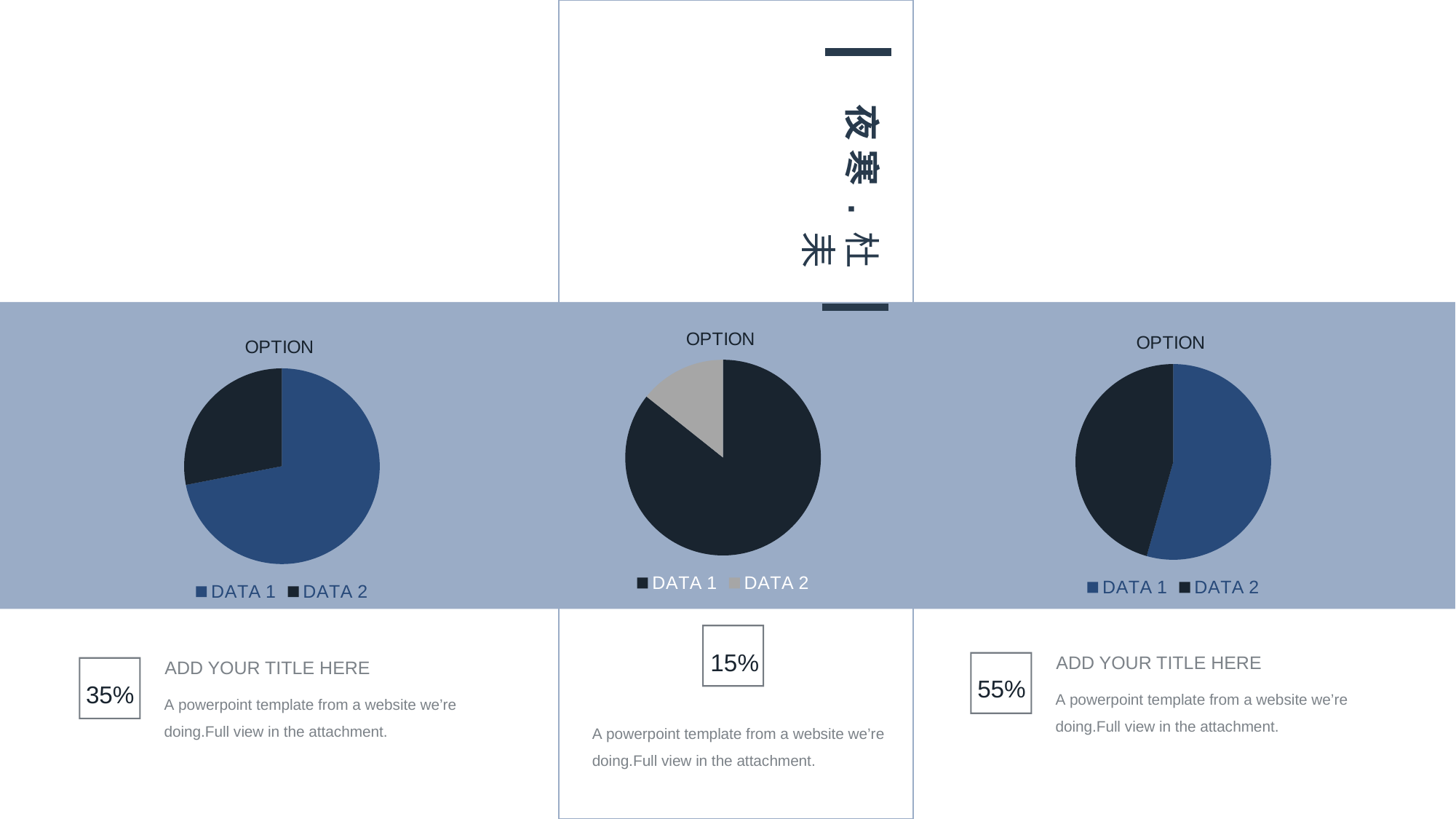

夜寒.杜耒

### Chart: OPTION

| Category | OPTION  |
|---|---|
| DATA 1 | 7.2 |
| DATA 2 | 1.2 |

### Chart: OPTION

| Category | OPTION  |
|---|---|
| DATA 1 | 6.2 |
| DATA 2 | 5.2 |

### Chart: OPTION

| Category | OPTION  |
|---|---|
| DATA 1 | 8.2 |
| DATA 2 | 3.2 |
15%
ADD YOUR TITLE HERE
ADD YOUR TITLE HERE

55%

35%
A powerpoint template from a website we’re doing.Full view in the attachment.
A powerpoint template from a website we’re doing.Full view in the attachment.
A powerpoint template from a website we’re doing.Full view in the attachment.